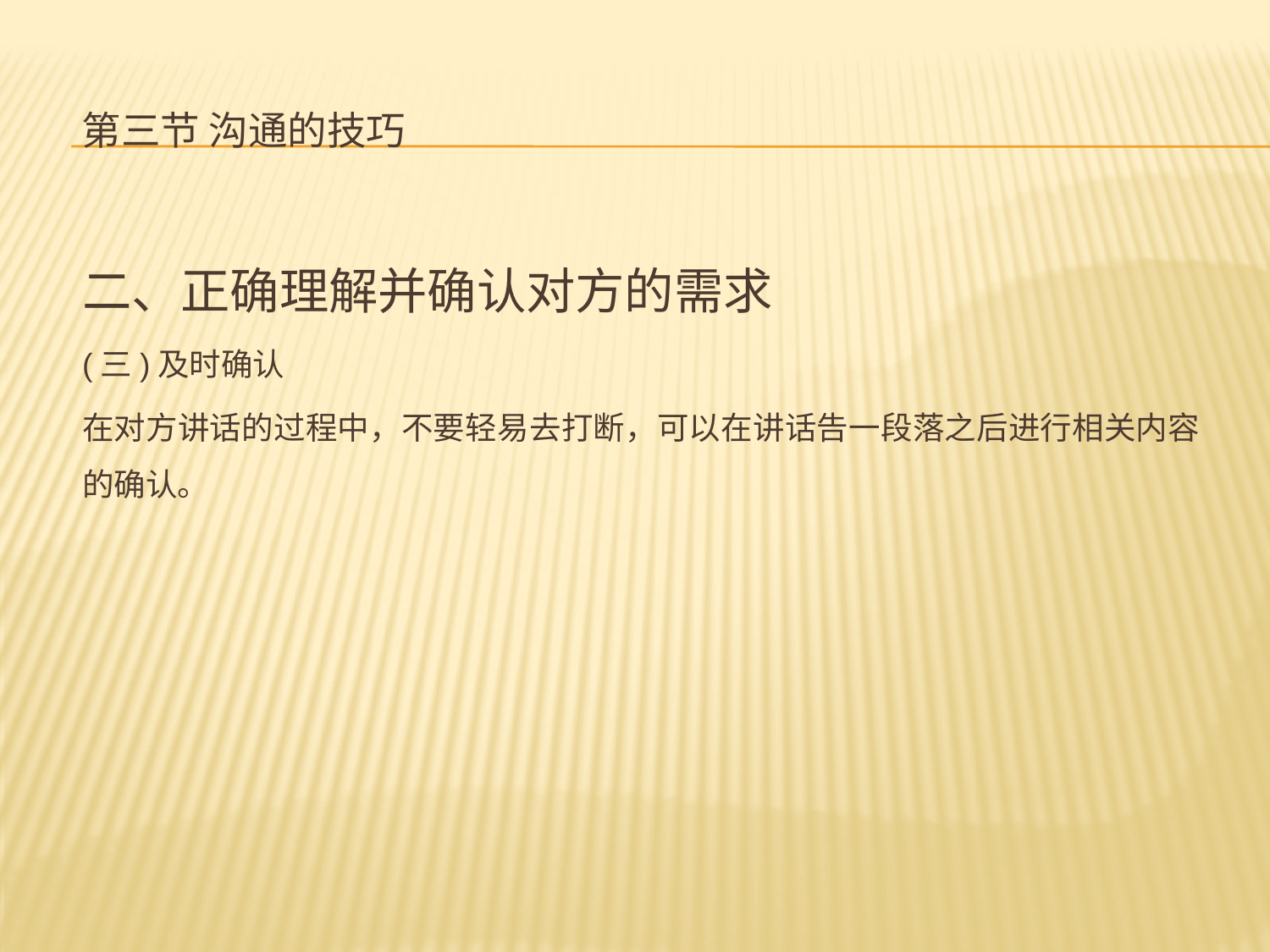

# 第三节 沟通的技巧
二、正确理解并确认对方的需求
(三)及时确认
在对方讲话的过程中，不要轻易去打断，可以在讲话告一段落之后进行相关内容的确认。